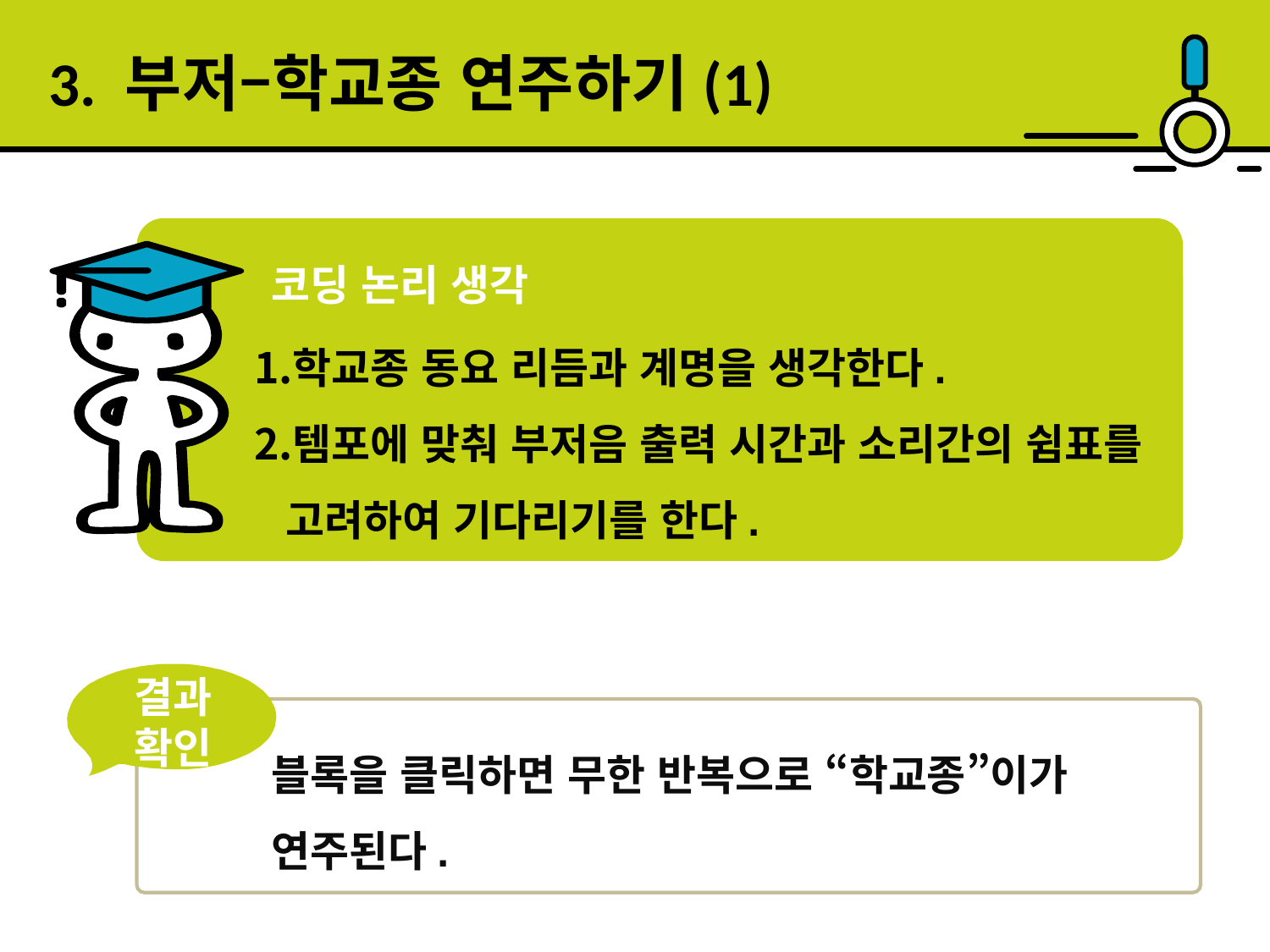

3. 부저–학교종 연주하기(1)

코딩 논리 생각
학교종 동요 리듬과 계명을 생각한다.
템포에 맞춰 부저음 출력 시간과 소리간의 쉼표를 고려하여 기다리기를 한다.

결과
확인

블록을 클릭하면 무한 반복으로 “학교종”이가 연주된다.